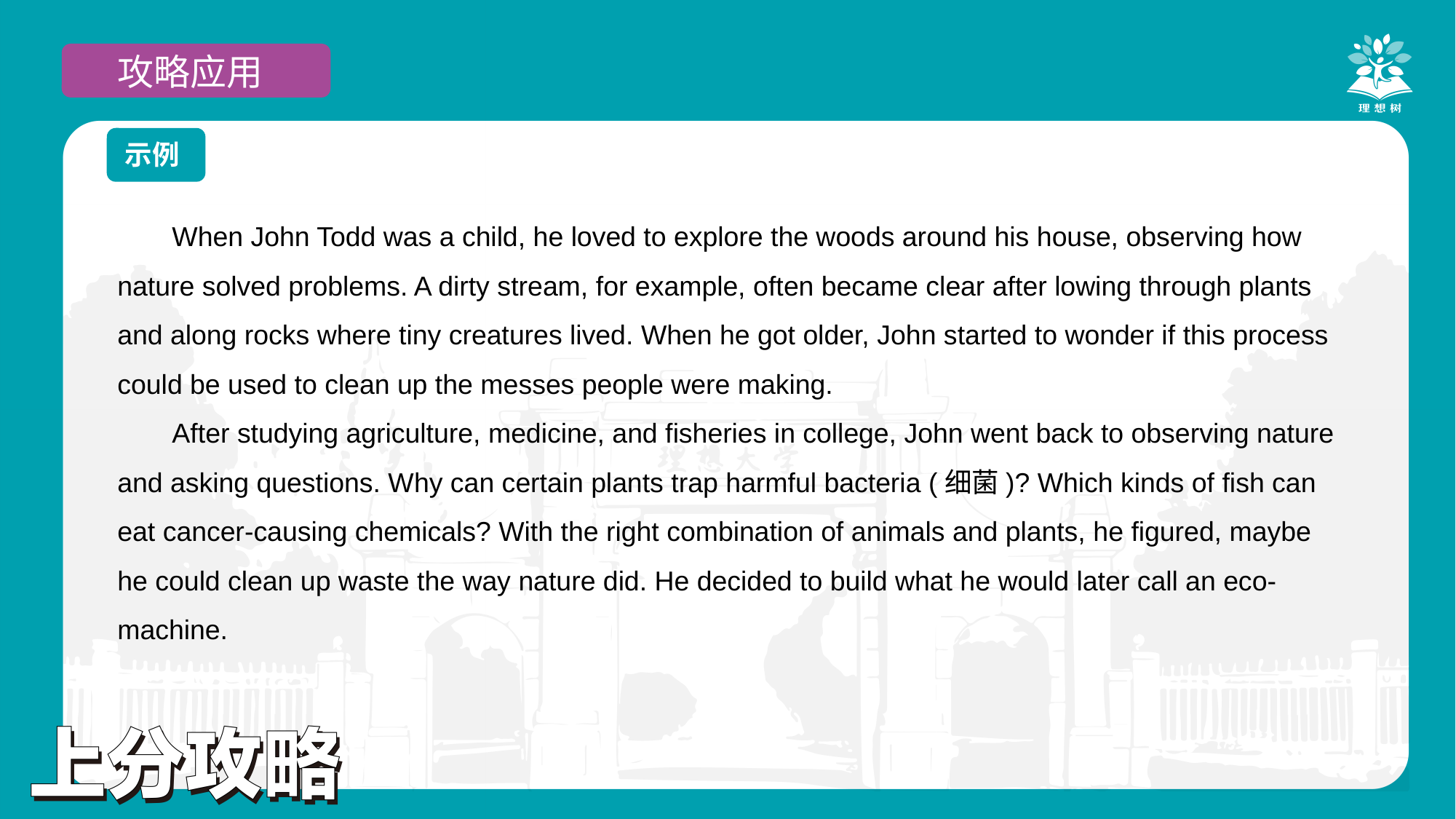

攻略应用

示例
When John Todd was a child, he loved to explore the woods around his house, observing how nature solved problems. A dirty stream, for example, often became clear after lowing through plants and along rocks where tiny creatures lived. When he got older, John started to wonder if this process could be used to clean up the messes people were making.
After studying agriculture, medicine, and fisheries in college, John went back to observing nature and asking questions. Why can certain plants trap harmful bacteria (细菌)? Which kinds of fish can eat cancer-causing chemicals? With the right combination of animals and plants, he figured, maybe he could clean up waste the way nature did. He decided to build what he would later call an eco-machine.